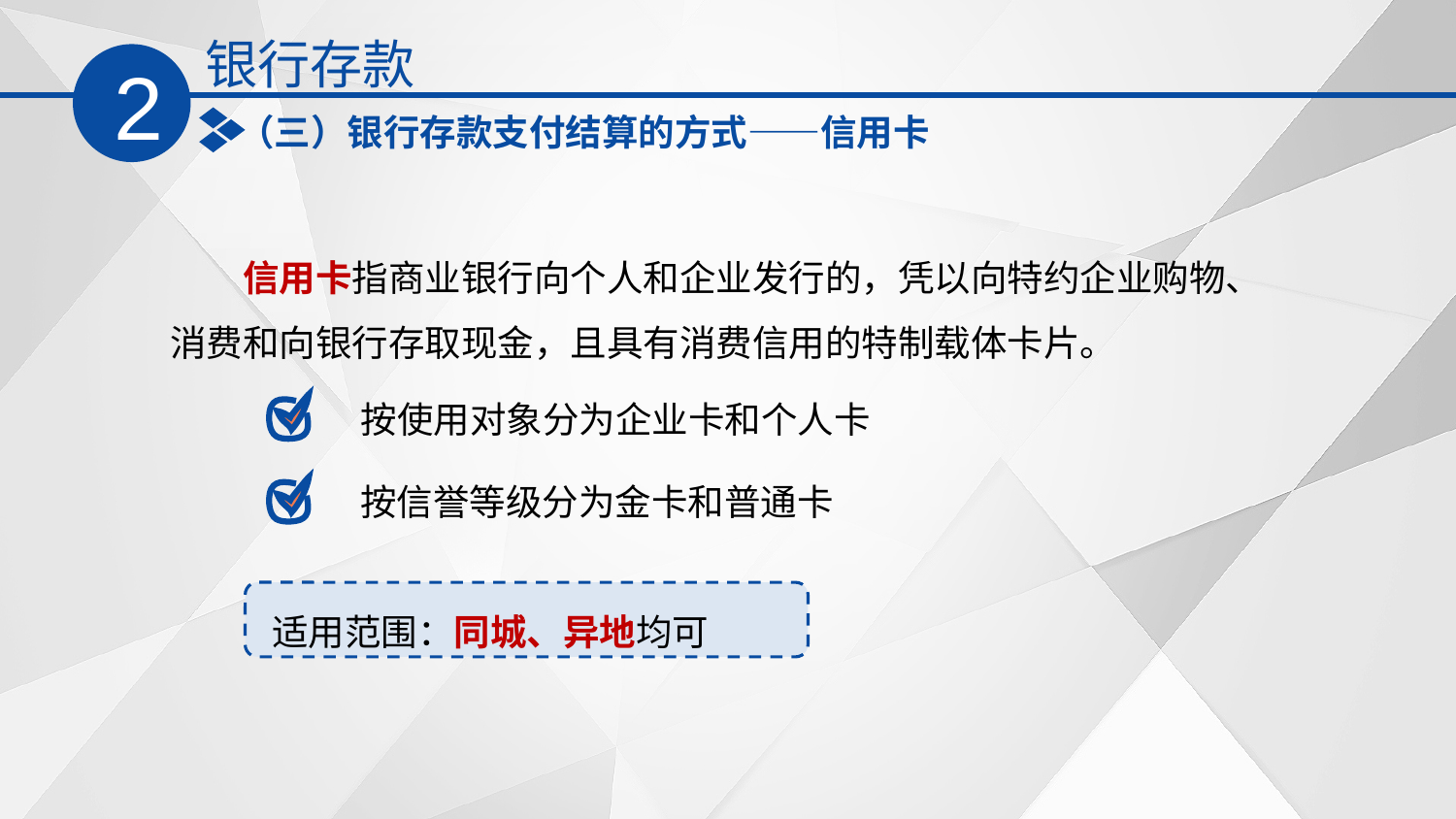

银行存款
2

（三）银行存款支付结算的方式——信用卡

信用卡指商业银行向个人和企业发行的，凭以向特约企业购物、消费和向银行存取现金，且具有消费信用的特制载体卡片。
按使用对象分为企业卡和个人卡

按信誉等级分为金卡和普通卡

适用范围：同城、异地均可